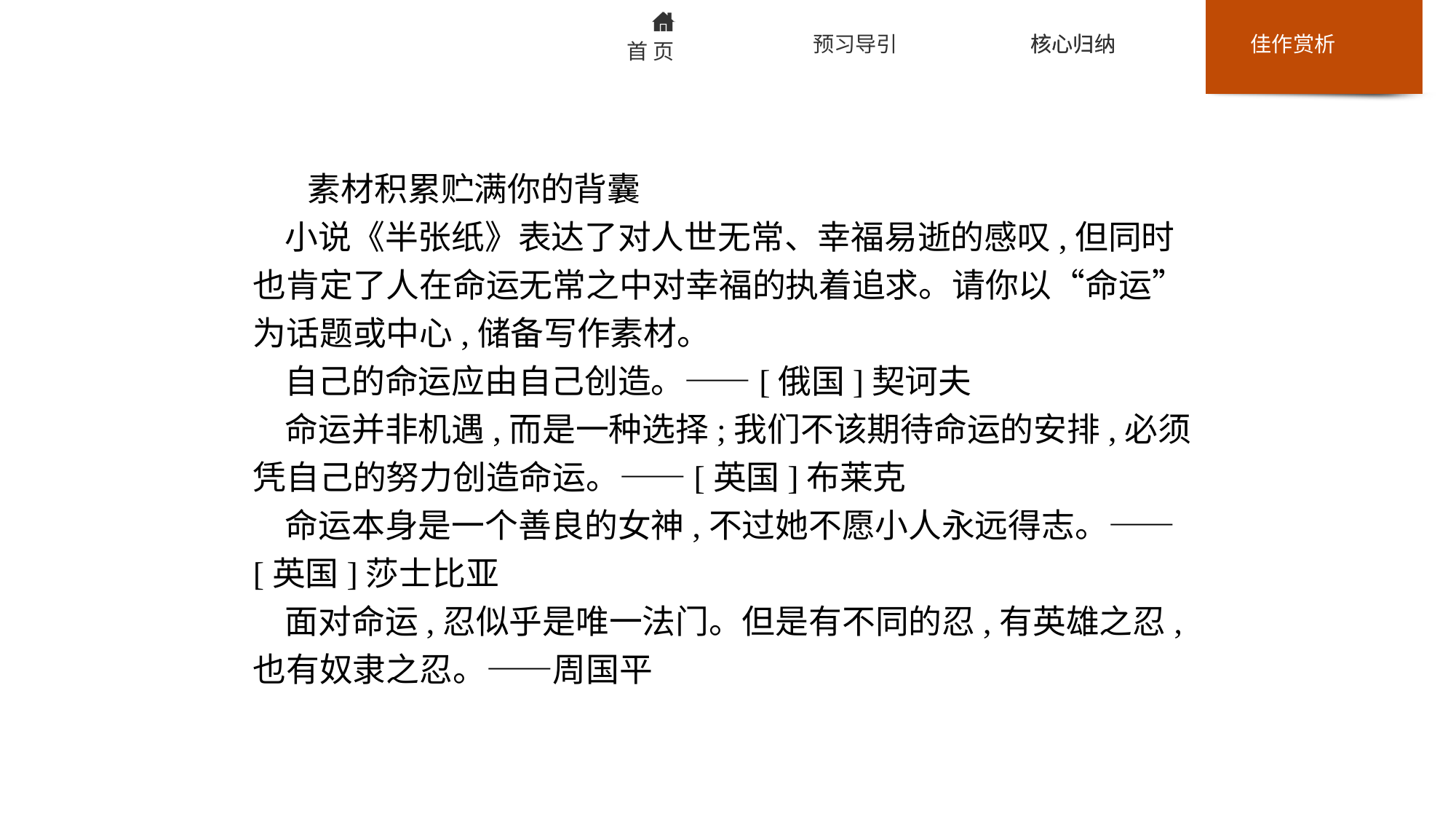

素材积累贮满你的背囊
小说《半张纸》表达了对人世无常、幸福易逝的感叹,但同时也肯定了人在命运无常之中对幸福的执着追求。请你以“命运”为话题或中心,储备写作素材。
自己的命运应由自己创造。——[俄国]契诃夫
命运并非机遇,而是一种选择;我们不该期待命运的安排,必须凭自己的努力创造命运。——[英国]布莱克
命运本身是一个善良的女神,不过她不愿小人永远得志。——[英国]莎士比亚
面对命运,忍似乎是唯一法门。但是有不同的忍,有英雄之忍,也有奴隶之忍。——周国平